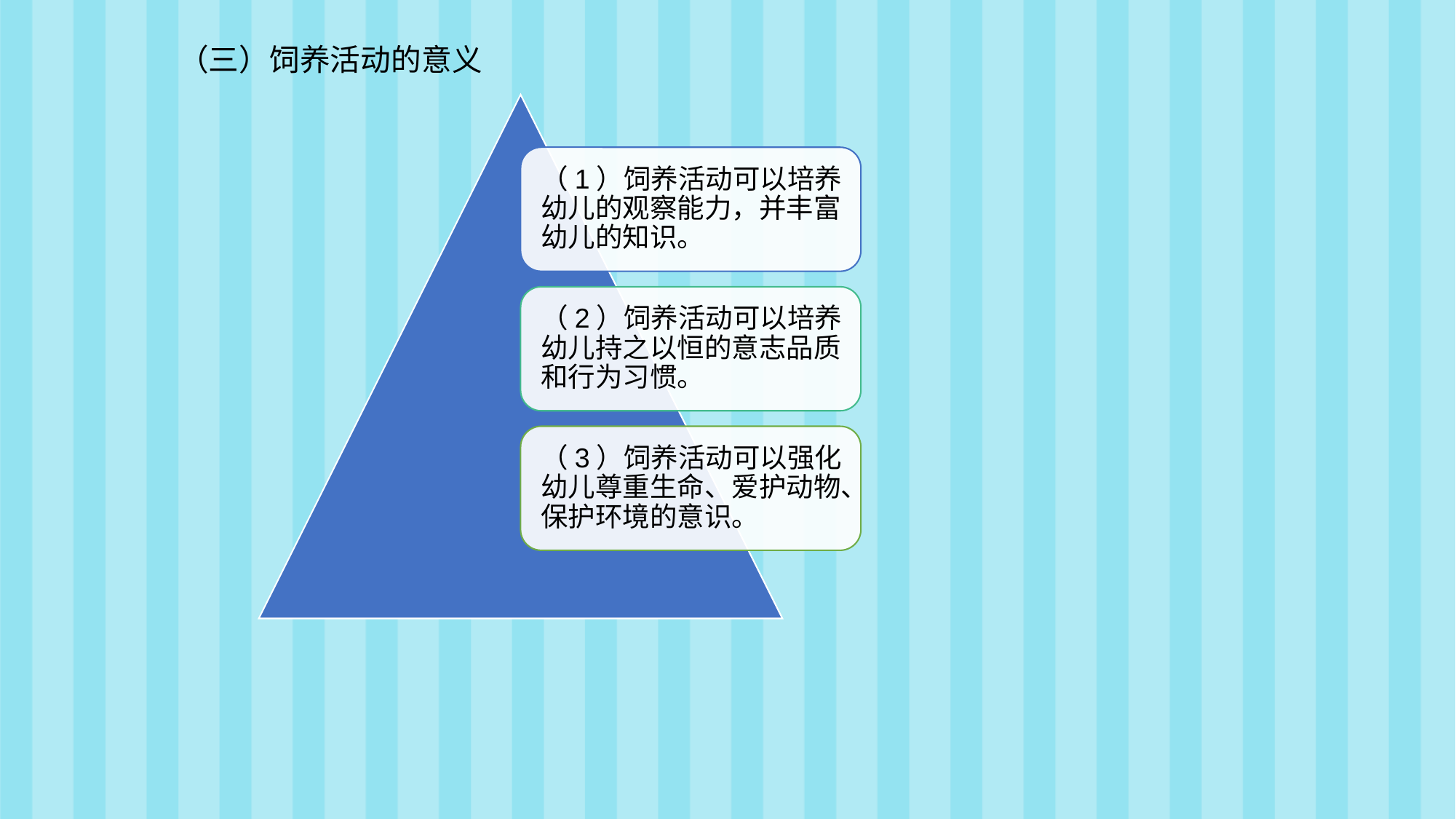

（三）饲养活动的意义
（1）饲养活动可以培养幼儿的观察能力，并丰富幼儿的知识。
（2）饲养活动可以培养幼儿持之以恒的意志品质和行为习惯。
（3）饲养活动可以强化幼儿尊重生命、爱护动物、保护环境的意识。